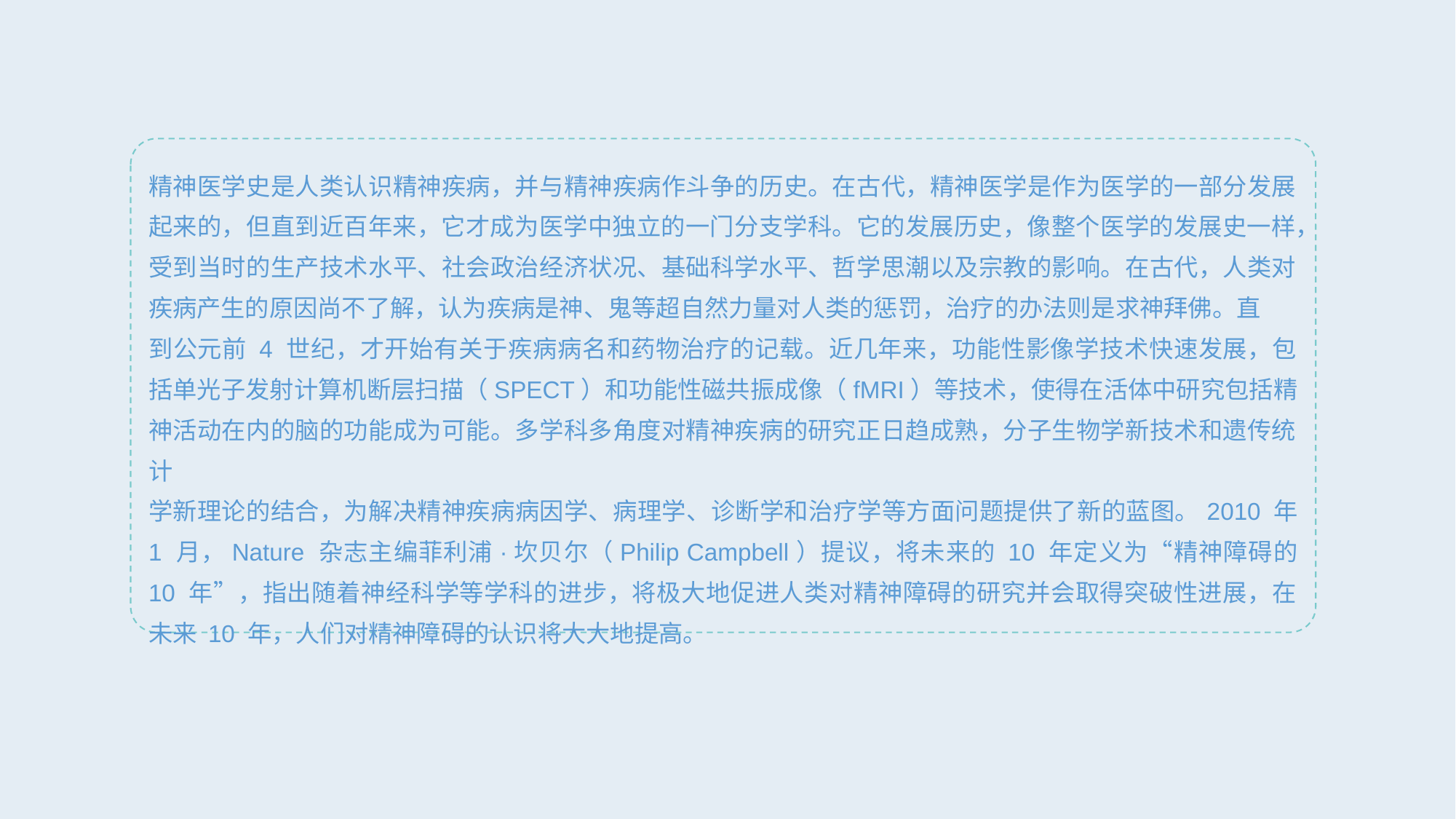

精神医学史是人类认识精神疾病，并与精神疾病作斗争的历史。在古代，精神医学是作为医学的一部分发展起来的，但直到近百年来，它才成为医学中独立的一门分支学科。它的发展历史，像整个医学的发展史一样，受到当时的生产技术水平、社会政治经济状况、基础科学水平、哲学思潮以及宗教的影响。在古代，人类对疾病产生的原因尚不了解，认为疾病是神、鬼等超自然力量对人类的惩罚，治疗的办法则是求神拜佛。直
到公元前 4 世纪，才开始有关于疾病病名和药物治疗的记载。近几年来，功能性影像学技术快速发展，包括单光子发射计算机断层扫描（SPECT）和功能性磁共振成像（fMRI）等技术，使得在活体中研究包括精神活动在内的脑的功能成为可能。多学科多角度对精神疾病的研究正日趋成熟，分子生物学新技术和遗传统计
学新理论的结合，为解决精神疾病病因学、病理学、诊断学和治疗学等方面问题提供了新的蓝图。2010 年 1 月，Nature 杂志主编菲利浦·坎贝尔（Philip Campbell）提议，将未来的 10 年定义为“精神障碍的 10 年”，指出随着神经科学等学科的进步，将极大地促进人类对精神障碍的研究并会取得突破性进展，在未来 10 年，人们对精神障碍的认识将大大地提高。